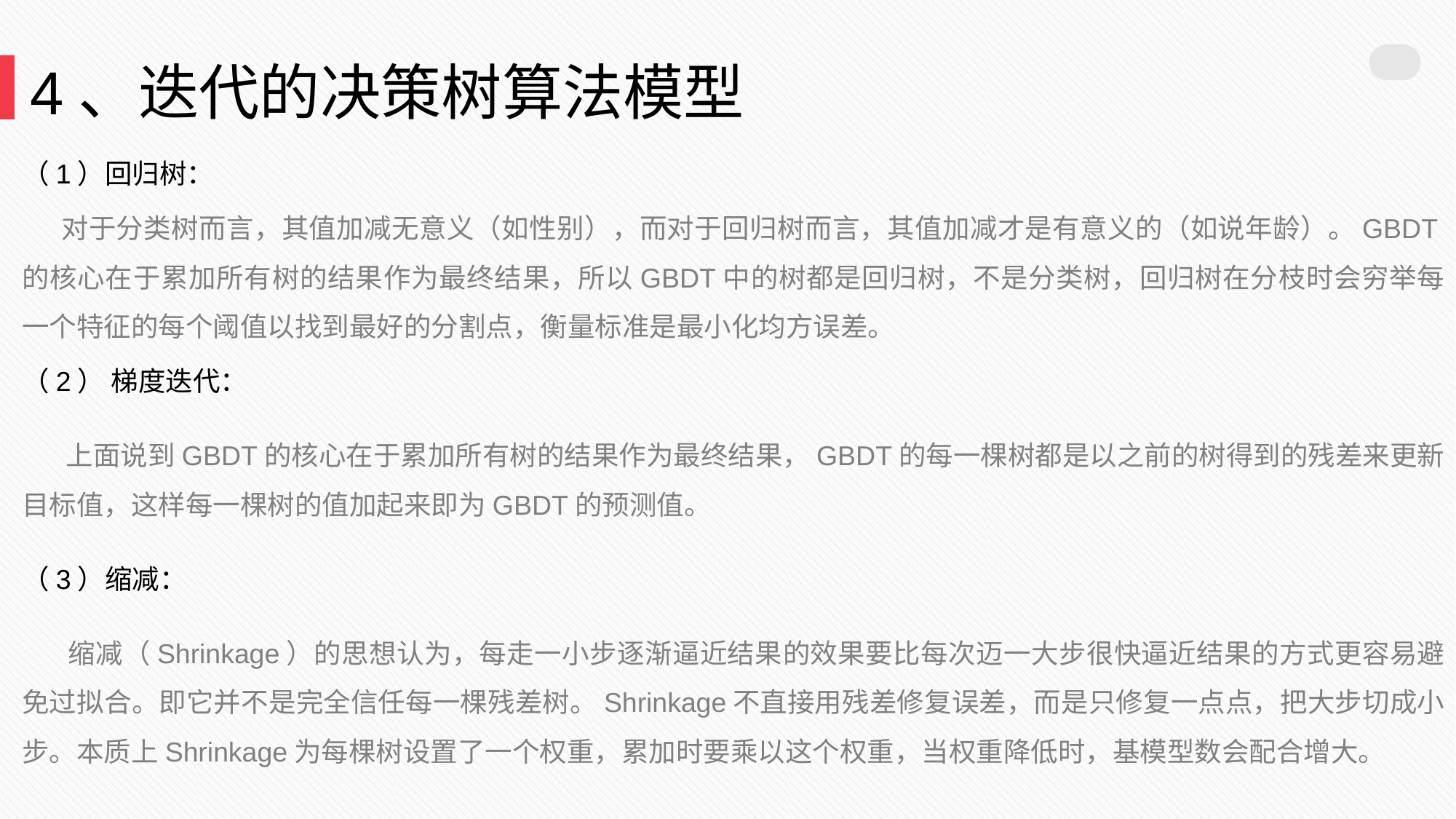

4、迭代的决策树算法模型
（1）回归树：
     对于分类树而言，其值加减无意义（如性别），而对于回归树而言，其值加减才是有意义的（如说年龄）。GBDT的核心在于累加所有树的结果作为最终结果，所以GBDT中的树都是回归树，不是分类树，回归树在分枝时会穷举每一个特征的每个阈值以找到最好的分割点，衡量标准是最小化均方误差。
（2） 梯度迭代：
      上面说到GBDT的核心在于累加所有树的结果作为最终结果，GBDT的每一棵树都是以之前的树得到的残差来更新目标值，这样每一棵树的值加起来即为GBDT的预测值。
（3）缩减：
      缩减（Shrinkage）的思想认为，每走一小步逐渐逼近结果的效果要比每次迈一大步很快逼近结果的方式更容易避免过拟合。即它并不是完全信任每一棵残差树。Shrinkage不直接用残差修复误差，而是只修复一点点，把大步切成小步。本质上Shrinkage为每棵树设置了一个权重，累加时要乘以这个权重，当权重降低时，基模型数会配合增大。